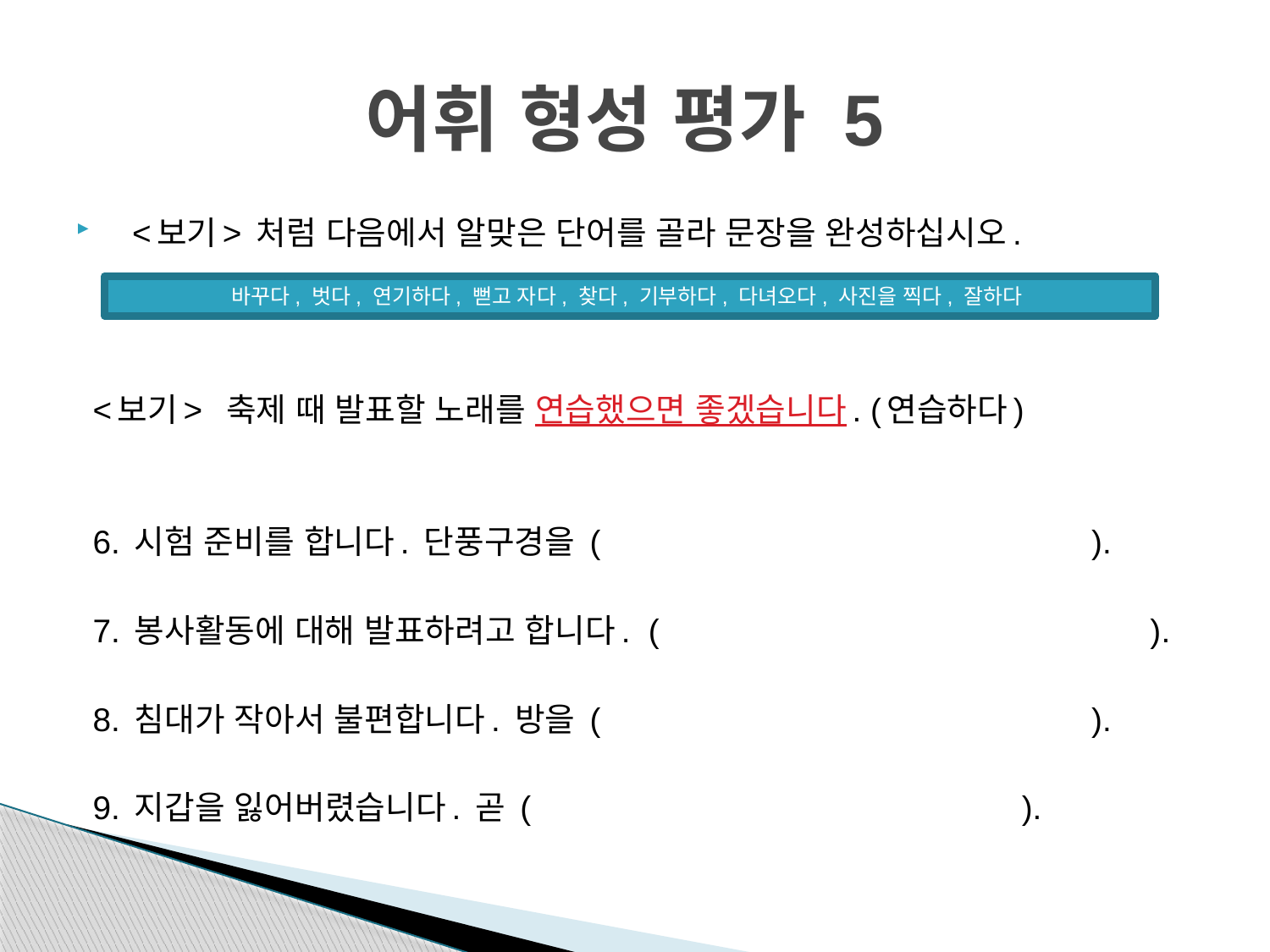

# 어휘 형성 평가 5
<보기> 처럼 다음에서 알맞은 단어를 골라 문장을 완성하십시오.

<보기>  축제 때 발표할 노래를 연습했으면 좋겠습니다. (연습하다)

6. 시험 준비를 합니다. 단풍구경을 (                                                      ).

7. 봉사활동에 대해 발표하려고 합니다.  (                                                      ).

8. 침대가 작아서 불편합니다. 방을 (                                                      ).

9. 지갑을 잃어버렸습니다. 곧 (                                                      ).
바꾸다, 벗다, 연기하다, 뻗고 자다, 찾다, 기부하다, 다녀오다, 사진을 찍다, 잘하다